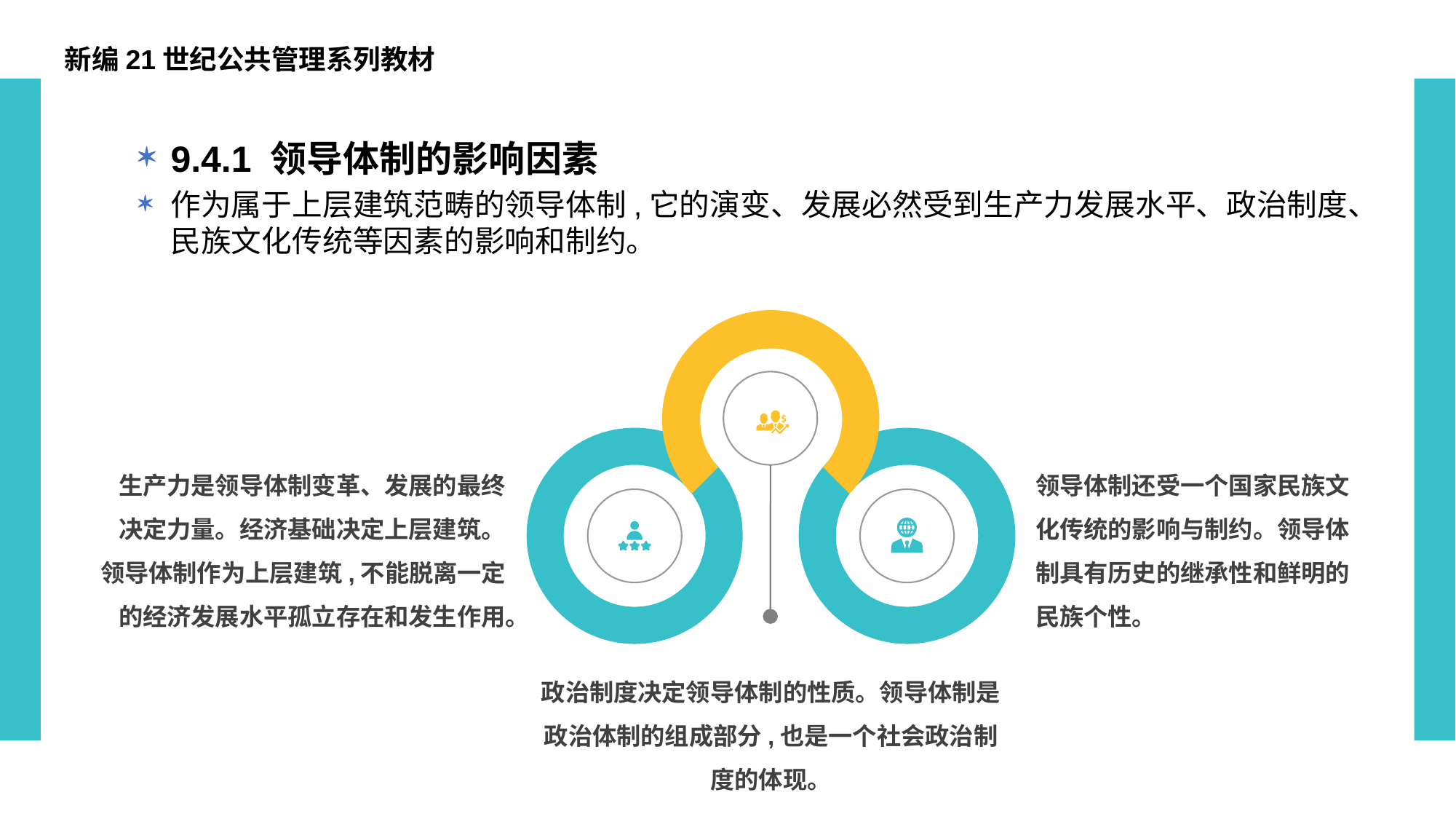

新编21世纪公共管理系列教材
9.4.1 领导体制的影响因素
作为属于上层建筑范畴的领导体制,它的演变、发展必然受到生产力发展水平、政治制度、民族文化传统等因素的影响和制约。

生产力是领导体制变革、发展的最终决定力量。经济基础决定上层建筑。领导体制作为上层建筑,不能脱离一定的经济发展水平孤立存在和发生作用。
领导体制还受一个国家民族文化传统的影响与制约。领导体制具有历史的继承性和鲜明的民族个性。
政治制度决定领导体制的性质。领导体制是政治体制的组成部分,也是一个社会政治制度的体现。